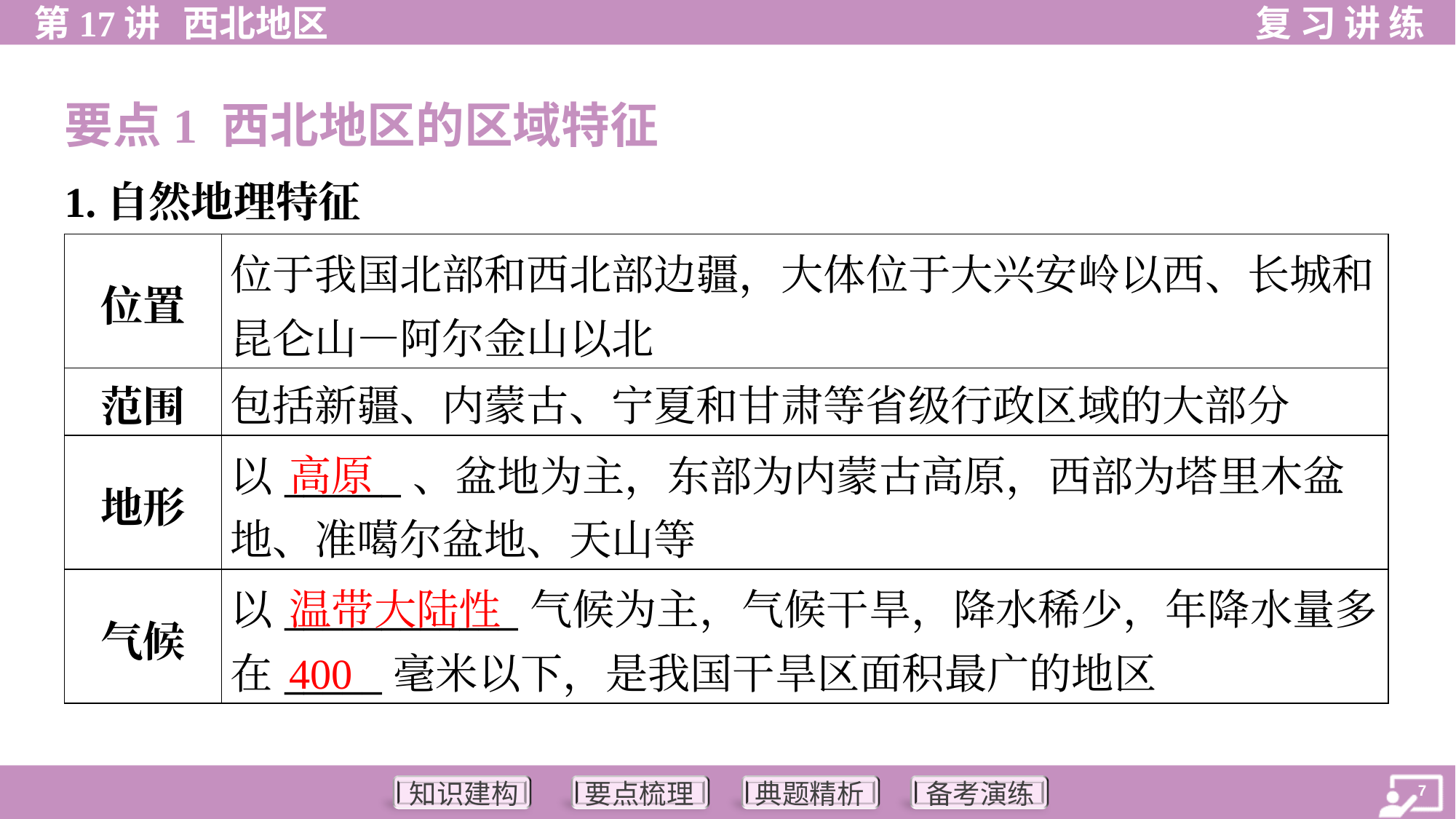

要点1 西北地区的区域特征
1.自然地理特征
| 位置 | 位于我国北部和西北部边疆，大体位于大兴安岭以西、长城和 昆仑山—阿尔金山以北 |
| --- | --- |
| 范围 | 包括新疆、内蒙古、宁夏和甘肃等省级行政区域的大部分 |
| 地形 | 以\_\_\_\_\_\_、盆地为主，东部为内蒙古高原，西部为塔里木盆 地、准噶尔盆地、天山等 |
| 气候 | 以\_\_\_\_\_\_\_\_\_\_\_\_气候为主，气候干旱，降水稀少，年降水量多 在\_\_\_\_\_毫米以下，是我国干旱区面积最广的地区 |
高原
温带大陆性
400